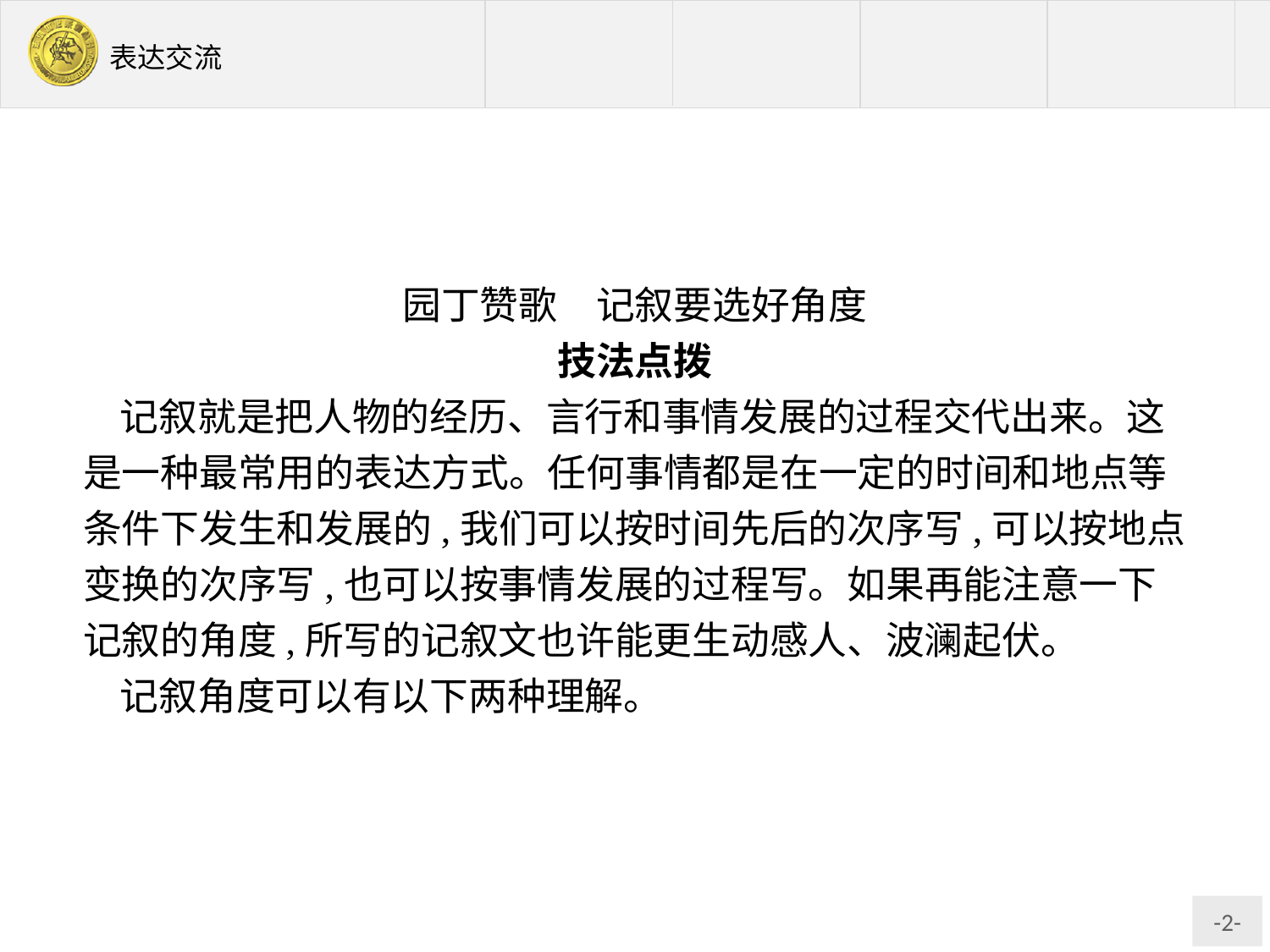

园丁赞歌　记叙要选好角度
技法点拨
记叙就是把人物的经历、言行和事情发展的过程交代出来。这是一种最常用的表达方式。任何事情都是在一定的时间和地点等条件下发生和发展的,我们可以按时间先后的次序写,可以按地点变换的次序写,也可以按事情发展的过程写。如果再能注意一下记叙的角度,所写的记叙文也许能更生动感人、波澜起伏。
记叙角度可以有以下两种理解。